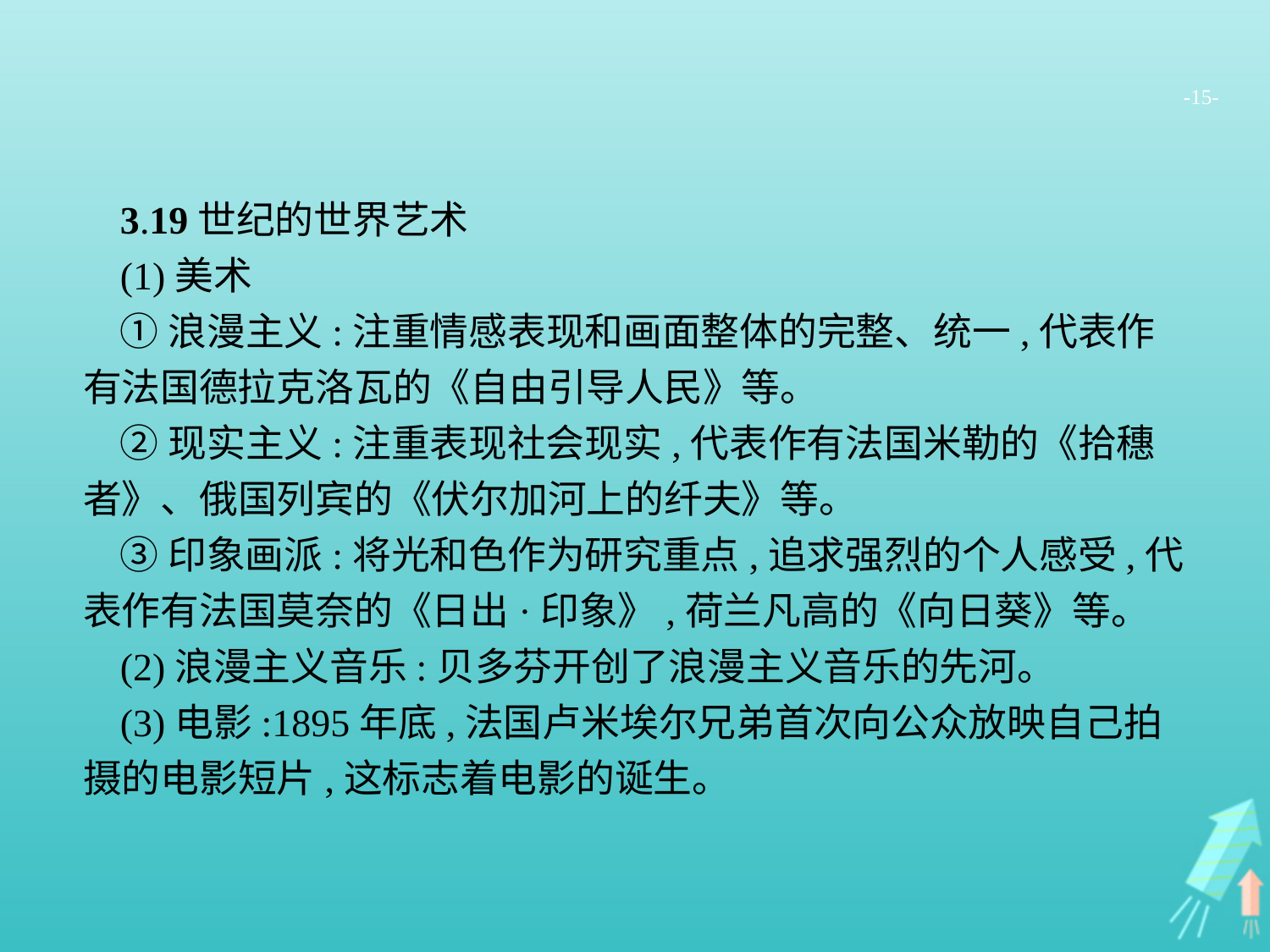

-15-
3.19世纪的世界艺术
(1)美术
①浪漫主义:注重情感表现和画面整体的完整、统一,代表作有法国德拉克洛瓦的《自由引导人民》等。
②现实主义:注重表现社会现实,代表作有法国米勒的《拾穗者》、俄国列宾的《伏尔加河上的纤夫》等。
③印象画派:将光和色作为研究重点,追求强烈的个人感受,代表作有法国莫奈的《日出·印象》,荷兰凡高的《向日葵》等。
(2)浪漫主义音乐:贝多芬开创了浪漫主义音乐的先河。
(3)电影:1895年底,法国卢米埃尔兄弟首次向公众放映自己拍摄的电影短片,这标志着电影的诞生。